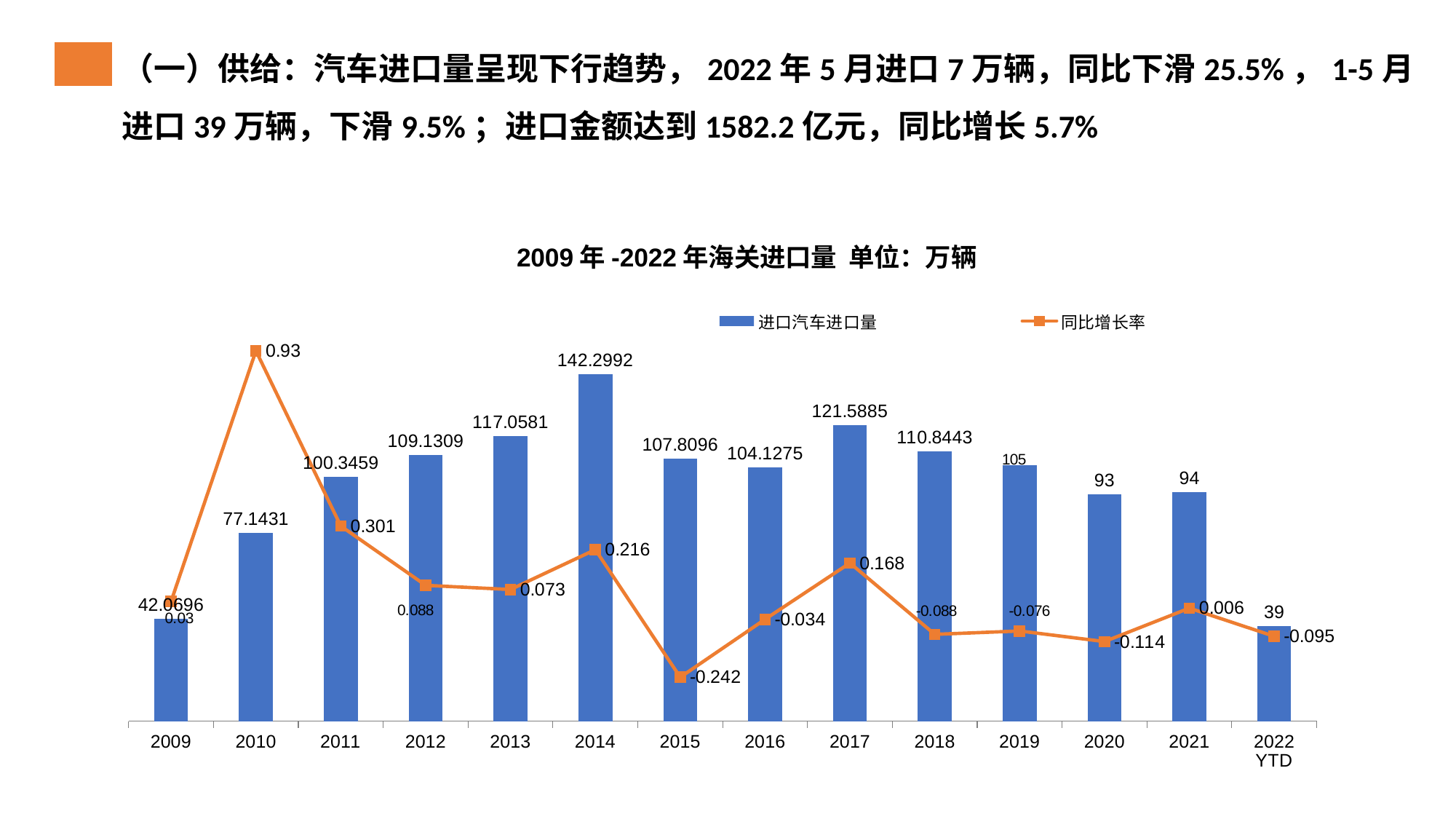

（一）供给：汽车进口量呈现下行趋势，2022年5月进口7万辆，同比下滑25.5%，1-5月进口39万辆，下滑9.5%；进口金额达到1582.2亿元，同比增长5.7%

2009年-2022年海关进口量  单位：万辆

### Chart

| Category | 进口汽车进口量 | 同比增长率 |
|---|---|---|
| 2009 | 42.0696 | 0.03 |
| 2010 | 77.1431 | 0.93 |
| 2011 | 100.3459 | 0.301 |
| 2012 | 109.1309 | 0.088 |
| 2013 | 117.0581 | 0.073 |
| 2014 | 142.2992 | 0.216 |
| 2015 | 107.8096 | -0.242 |
| 2016 | 104.1275 | -0.034 |
| 2017 | 121.5885 | 0.168 |
| 2018 | 110.8443 | -0.088 |
| 2019 | 105.0 | -0.076 |
| 2020 | 93.0 | -0.114 |
| 2021 | 94.0 | 0.006 |
| 2022 YTD | 39.0 | -0.095 |